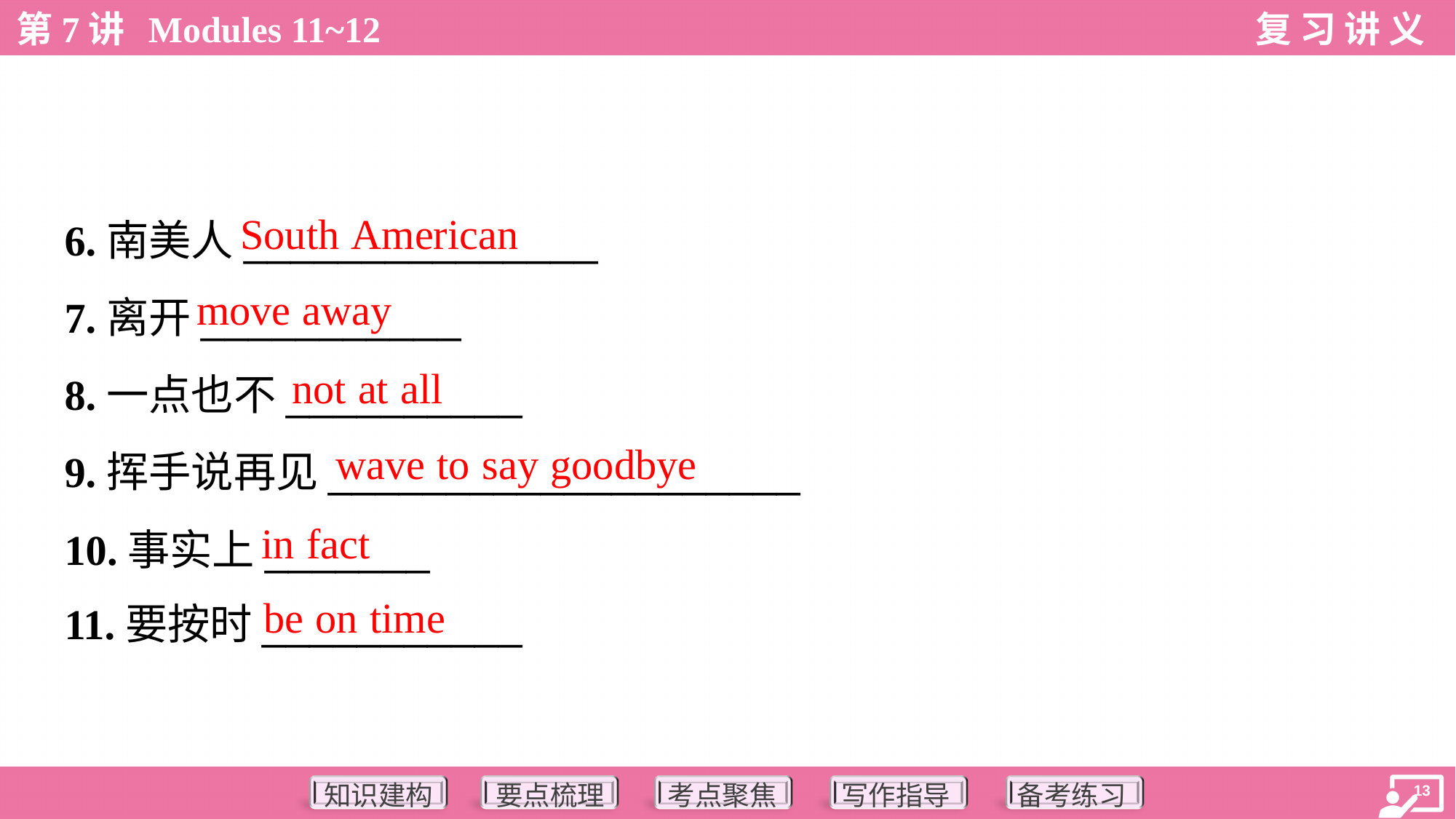

South American
6.南美人_______________
7.离开___________
8.一点也不__________
9.挥手说再见____________________
10.事实上_______
11.要按时___________
move away
not at all
wave to say goodbye
in fact
be on time